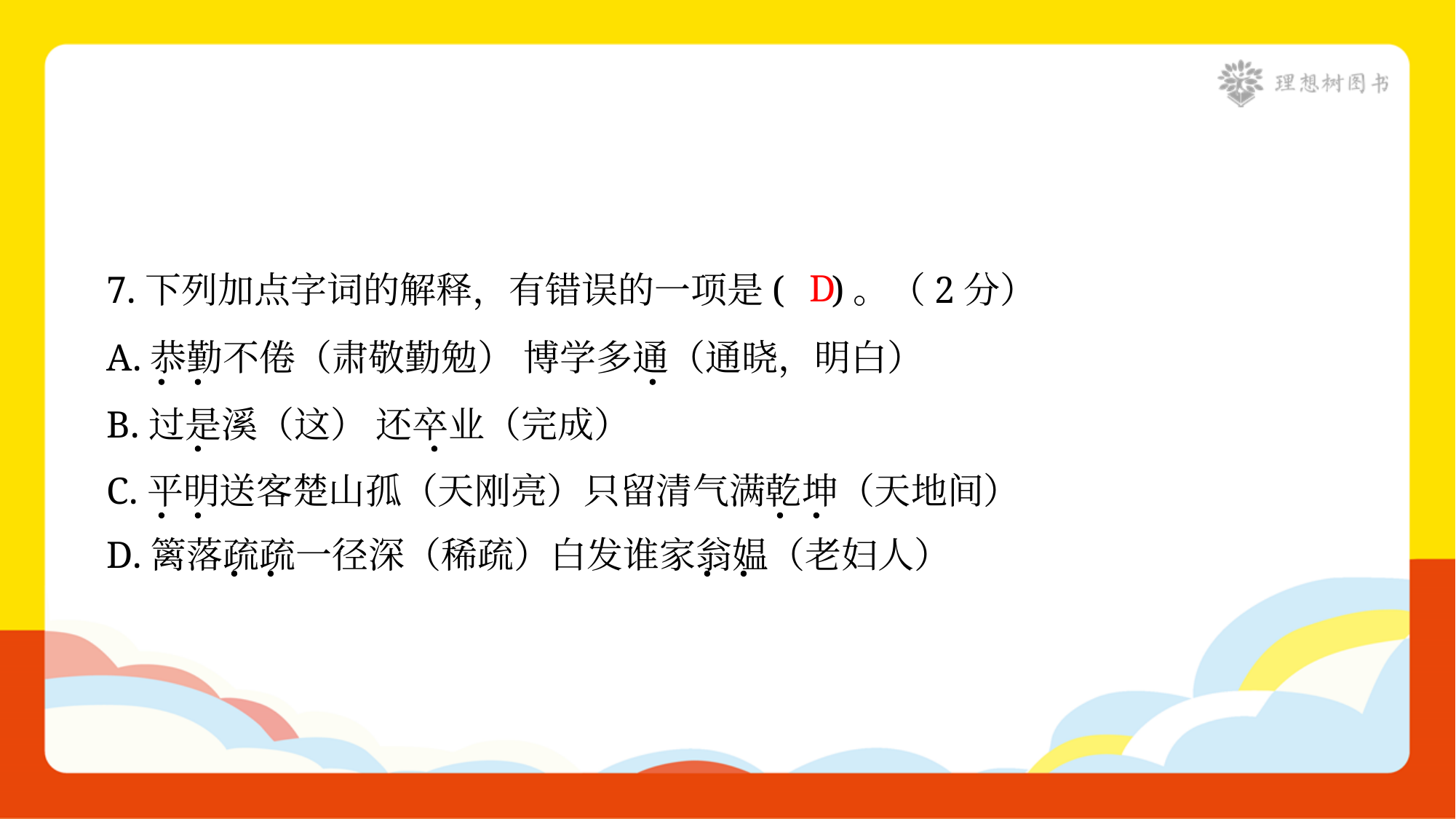

D
7.下列加点字词的解释，有错误的一项是(     )。（2分）
A.恭勤不倦（肃敬勤勉） 博学多通（通晓，明白）
B.过是溪（这） 还卒业（完成）
C.平明送客楚山孤（天刚亮）只留清气满乾坤（天地间）
D.篱落疏疏一径深（稀疏）白发谁家翁媪（老妇人）